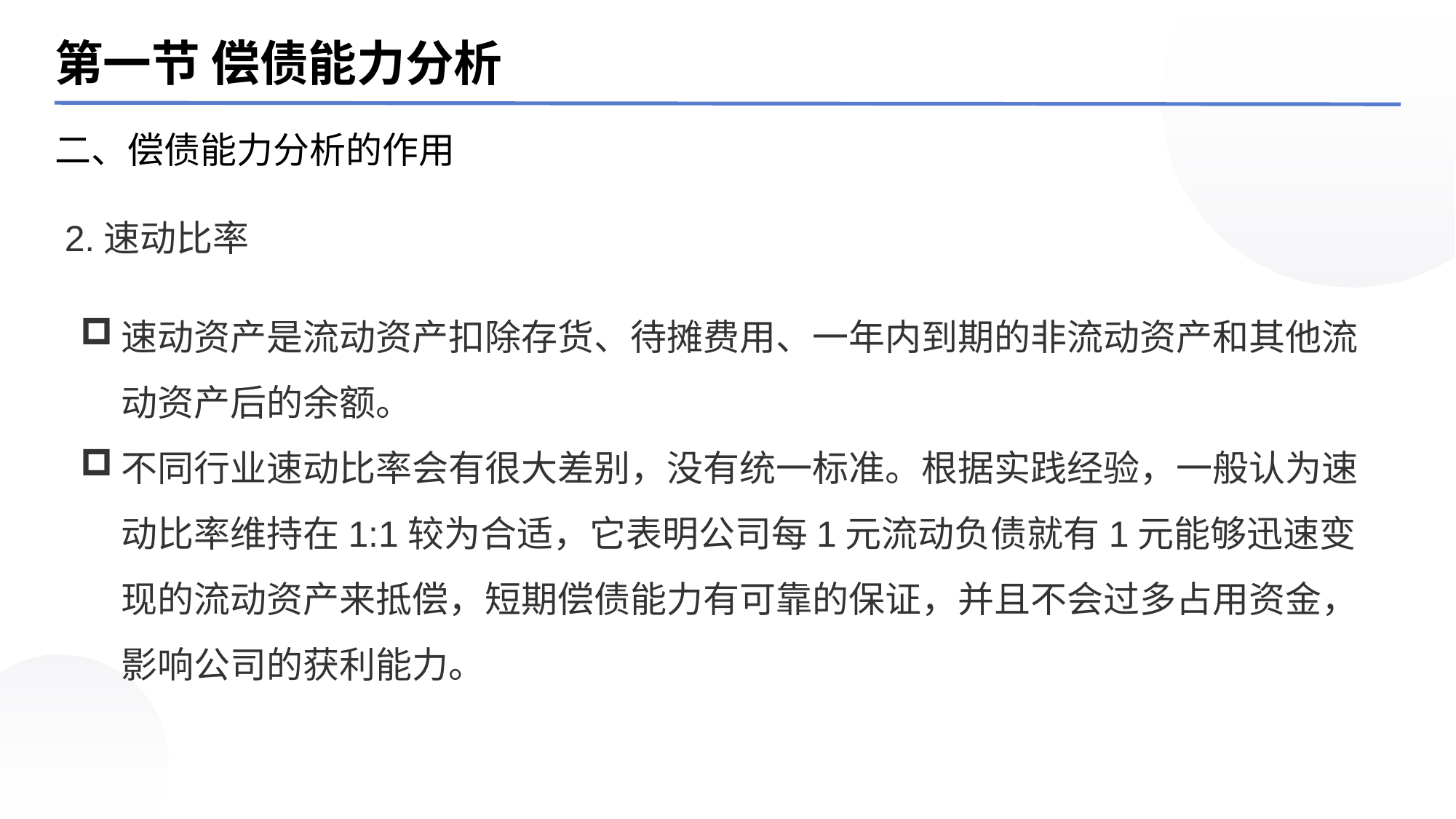

第一节 偿债能力分析
二、偿债能力分析的作用
2.速动比率
速动资产是流动资产扣除存货、待摊费用、一年内到期的非流动资产和其他流动资产后的余额。
不同行业速动比率会有很大差别，没有统一标准。根据实践经验，一般认为速动比率维持在1:1较为合适，它表明公司每1元流动负债就有1元能够迅速变现的流动资产来抵偿，短期偿债能力有可靠的保证，并且不会过多占用资金，影响公司的获利能力。

15